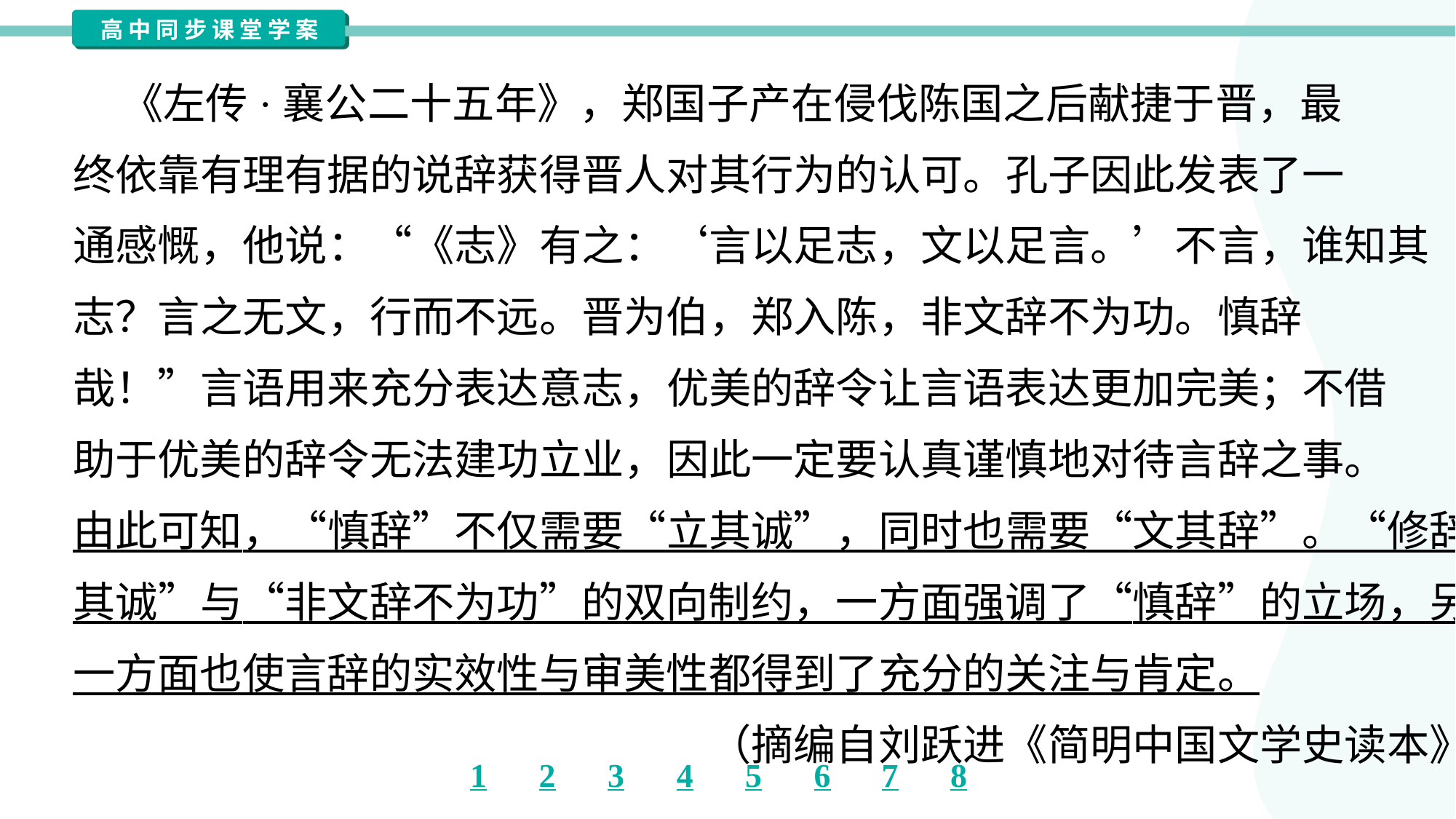

《左传·襄公二十五年》，郑国子产在侵伐陈国之后献捷于晋，最
终依靠有理有据的说辞获得晋人对其行为的认可。孔子因此发表了一
通感慨，他说：“《志》有之：‘言以足志，文以足言。’不言，谁知其
志？言之无文，行而不远。晋为伯，郑入陈，非文辞不为功。慎辞
哉！”言语用来充分表达意志，优美的辞令让言语表达更加完美；不借
助于优美的辞令无法建功立业，因此一定要认真谨慎地对待言辞之事。
由此可知，“慎辞”不仅需要“立其诚”，同时也需要“文其辞”。“修辞立
其诚”与“非文辞不为功”的双向制约，一方面强调了“慎辞”的立场，另
一方面也使言辞的实效性与审美性都得到了充分的关注与肯定。
（摘编自刘跃进《简明中国文学史读本》）